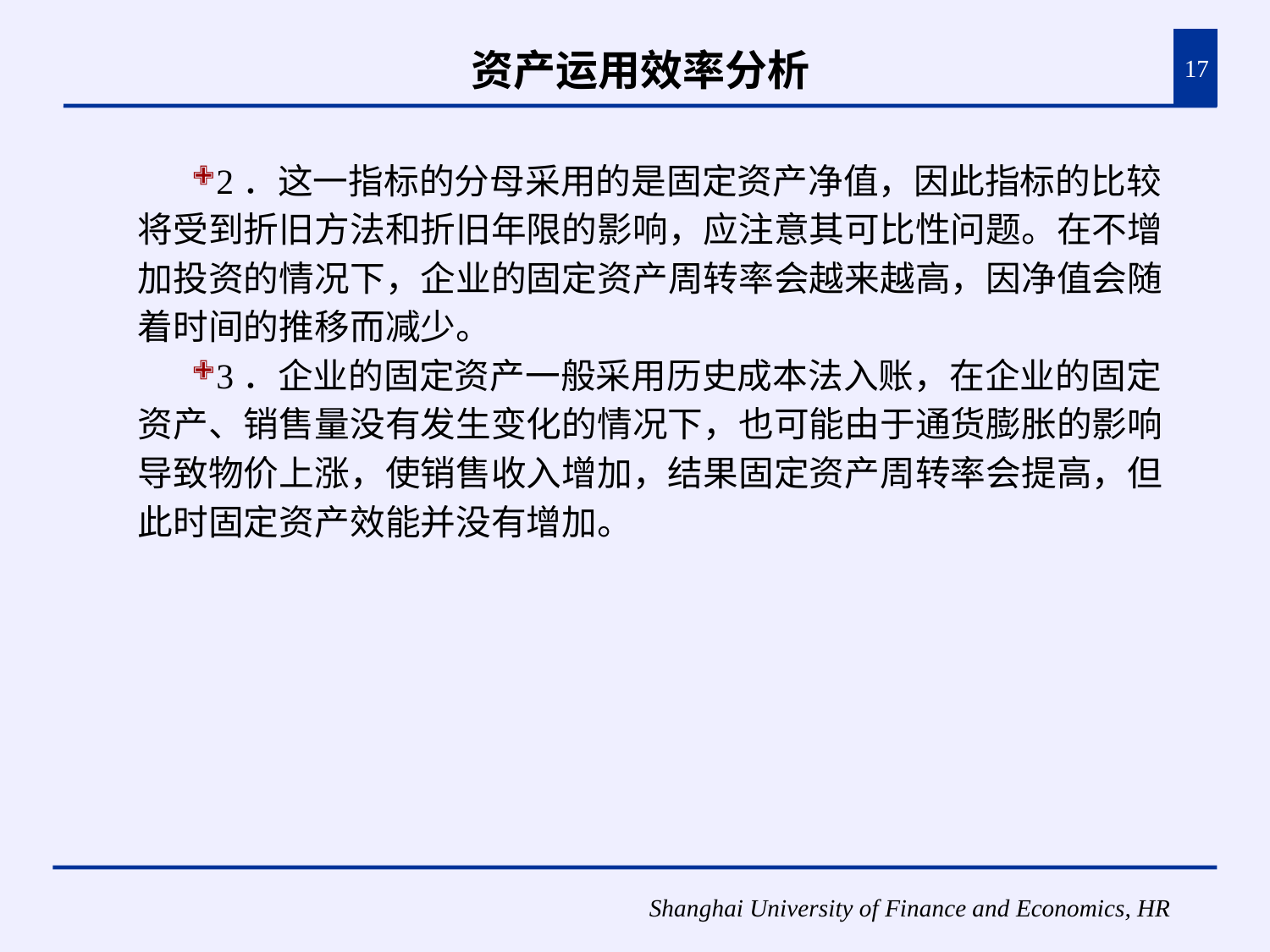

# 资产运用效率分析
17
2．这一指标的分母采用的是固定资产净值，因此指标的比较将受到折旧方法和折旧年限的影响，应注意其可比性问题。在不增加投资的情况下，企业的固定资产周转率会越来越高，因净值会随着时间的推移而减少。
3．企业的固定资产一般采用历史成本法入账，在企业的固定资产、销售量没有发生变化的情况下，也可能由于通货膨胀的影响导致物价上涨，使销售收入增加，结果固定资产周转率会提高，但此时固定资产效能并没有增加。